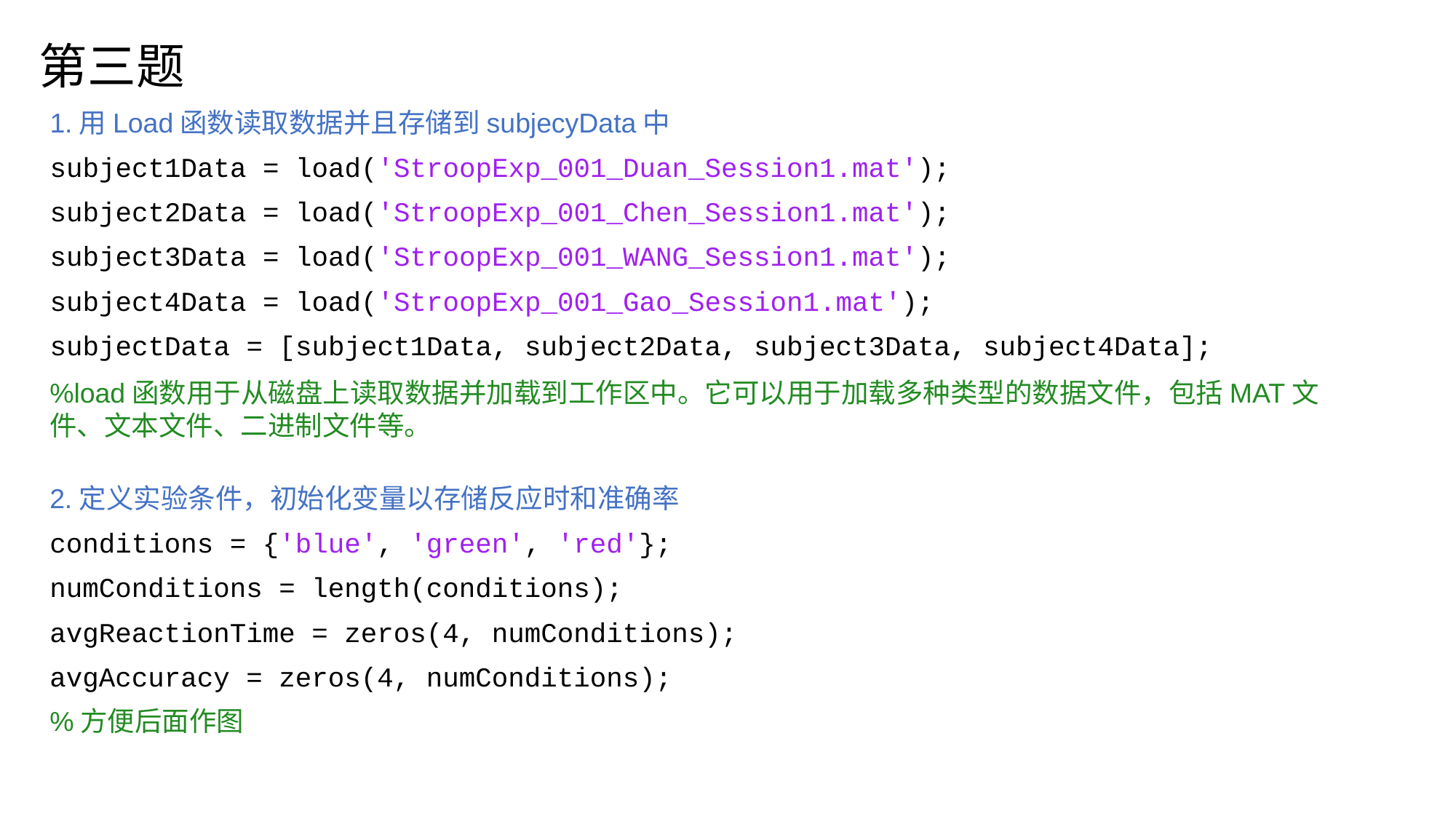

第三题
1.用Load函数读取数据并且存储到subjecyData中
subject1Data = load('StroopExp_001_Duan_Session1.mat');
subject2Data = load('StroopExp_001_Chen_Session1.mat');
subject3Data = load('StroopExp_001_WANG_Session1.mat');
subject4Data = load('StroopExp_001_Gao_Session1.mat');
subjectData = [subject1Data, subject2Data, subject3Data, subject4Data];

%load函数用于从磁盘上读取数据并加载到工作区中。它可以用于加载多种类型的数据文件，包括MAT文件、文本文件、二进制文件等。
2.定义实验条件，初始化变量以存储反应时和准确率
conditions = {'blue', 'green', 'red'};
numConditions = length(conditions);
avgReactionTime = zeros(4, numConditions);
avgAccuracy = zeros(4, numConditions);
%方便后面作图